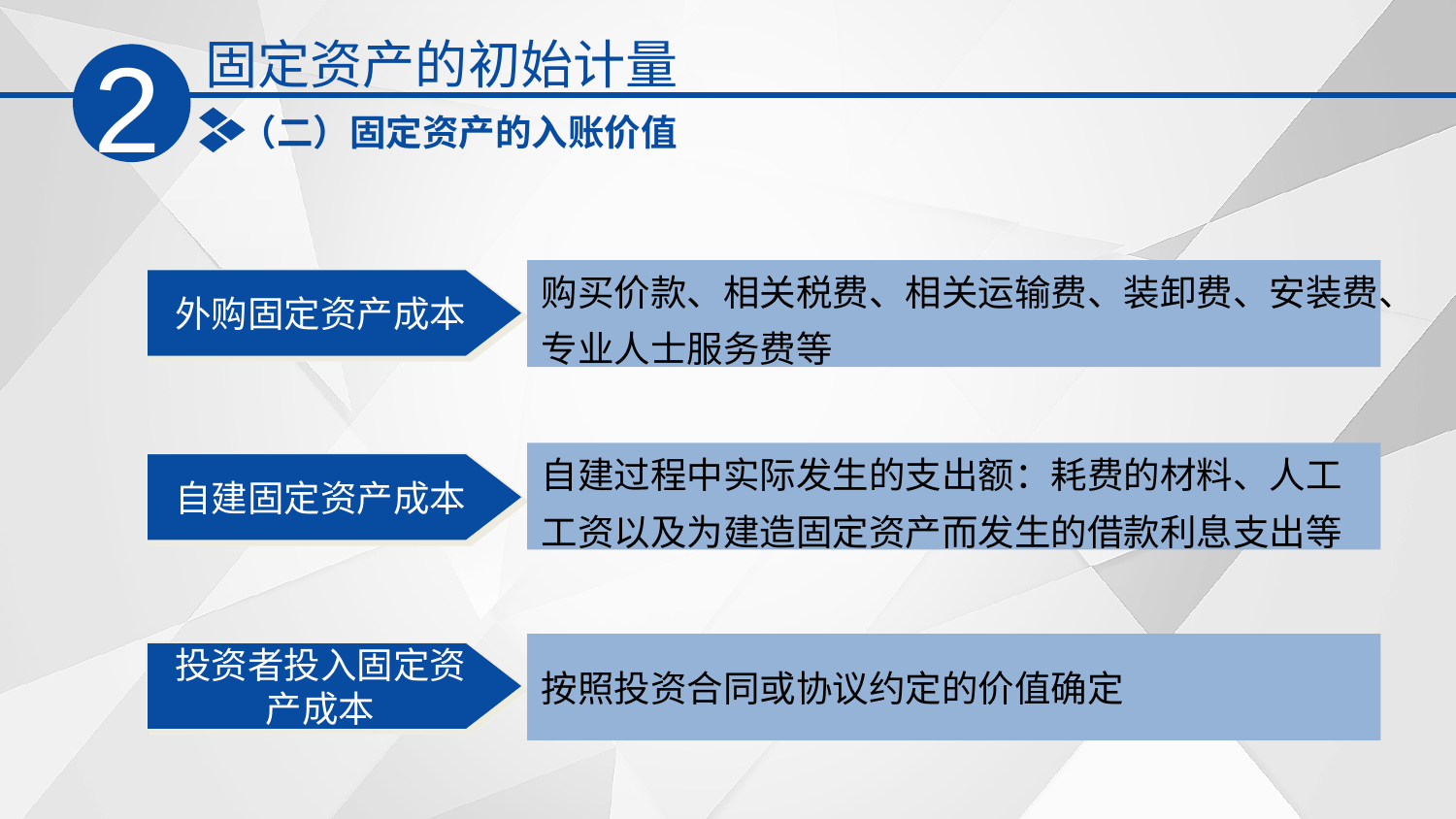

固定资产的初始计量
2

（二）固定资产的入账价值

购买价款、相关税费、相关运输费、装卸费、安装费、
专业人士服务费等
外购固定资产成本
自建过程中实际发生的支出额：耗费的材料、人工
工资以及为建造固定资产而发生的借款利息支出等
自建固定资产成本
按照投资合同或协议约定的价值确定
投资者投入固定资产成本